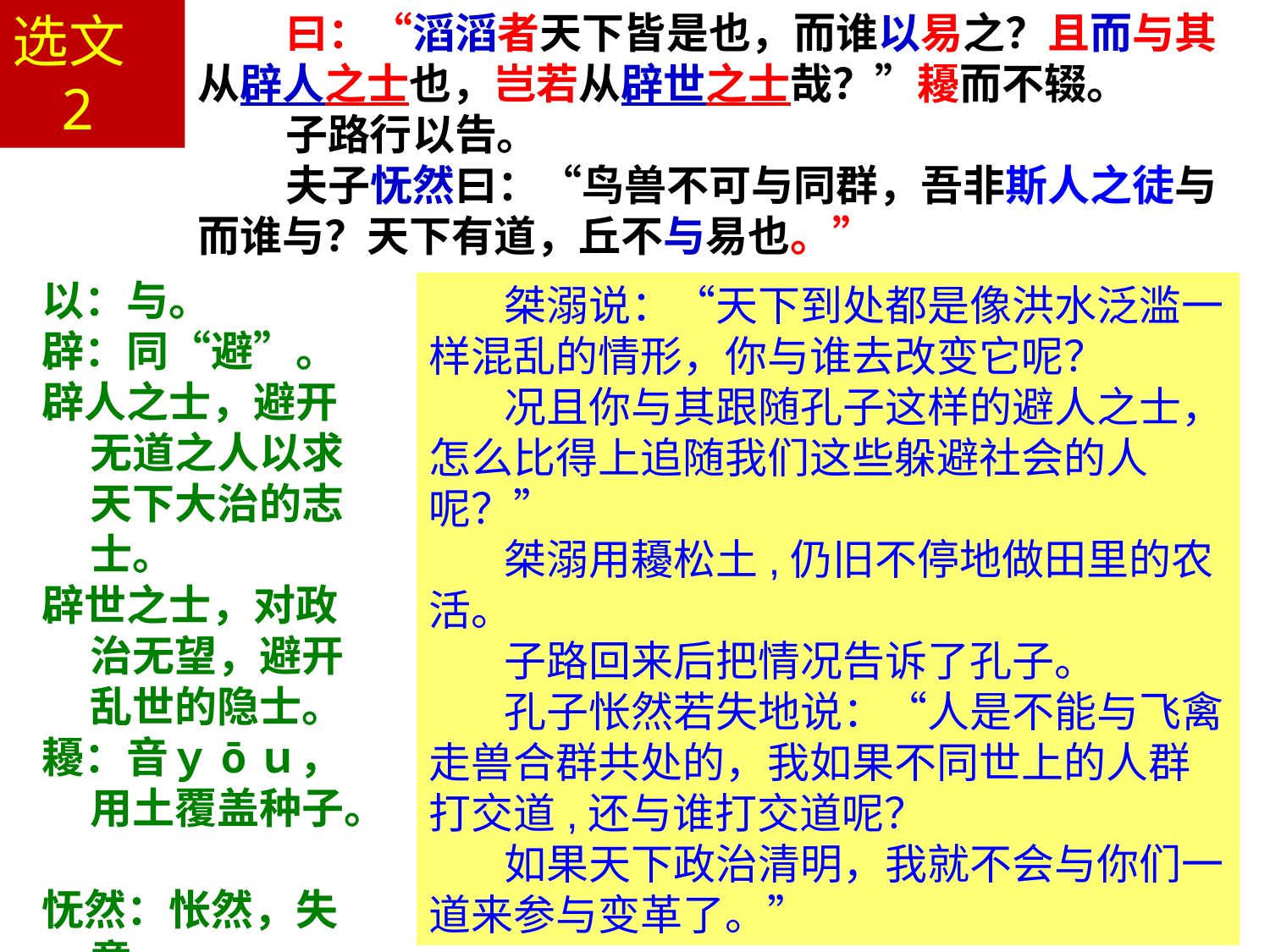

选文2
曰：“滔滔者天下皆是也，而谁以易之？且而与其从辟人之士也，岂若从辟世之士哉？”耰而不辍。
子路行以告。
夫子怃然曰：“鸟兽不可与同群，吾非斯人之徒与而谁与？天下有道，丘不与易也。”
以：与。
辟：同“避”。
辟人之士，避开无道之人以求天下大治的志士。
辟世之士，对政治无望，避开乱世的隐士。
耰：音ｙōｕ，用土覆盖种子。
怃然：怅然，失意。
桀溺说：“天下到处都是像洪水泛滥一样混乱的情形，你与谁去改变它呢？
况且你与其跟随孔子这样的避人之士，怎么比得上追随我们这些躲避社会的人呢？”
桀溺用耰松土,仍旧不停地做田里的农活。
子路回来后把情况告诉了孔子。
孔子怅然若失地说：“人是不能与飞禽走兽合群共处的，我如果不同世上的人群打交道,还与谁打交道呢？
如果天下政治清明，我就不会与你们一道来参与变革了。”